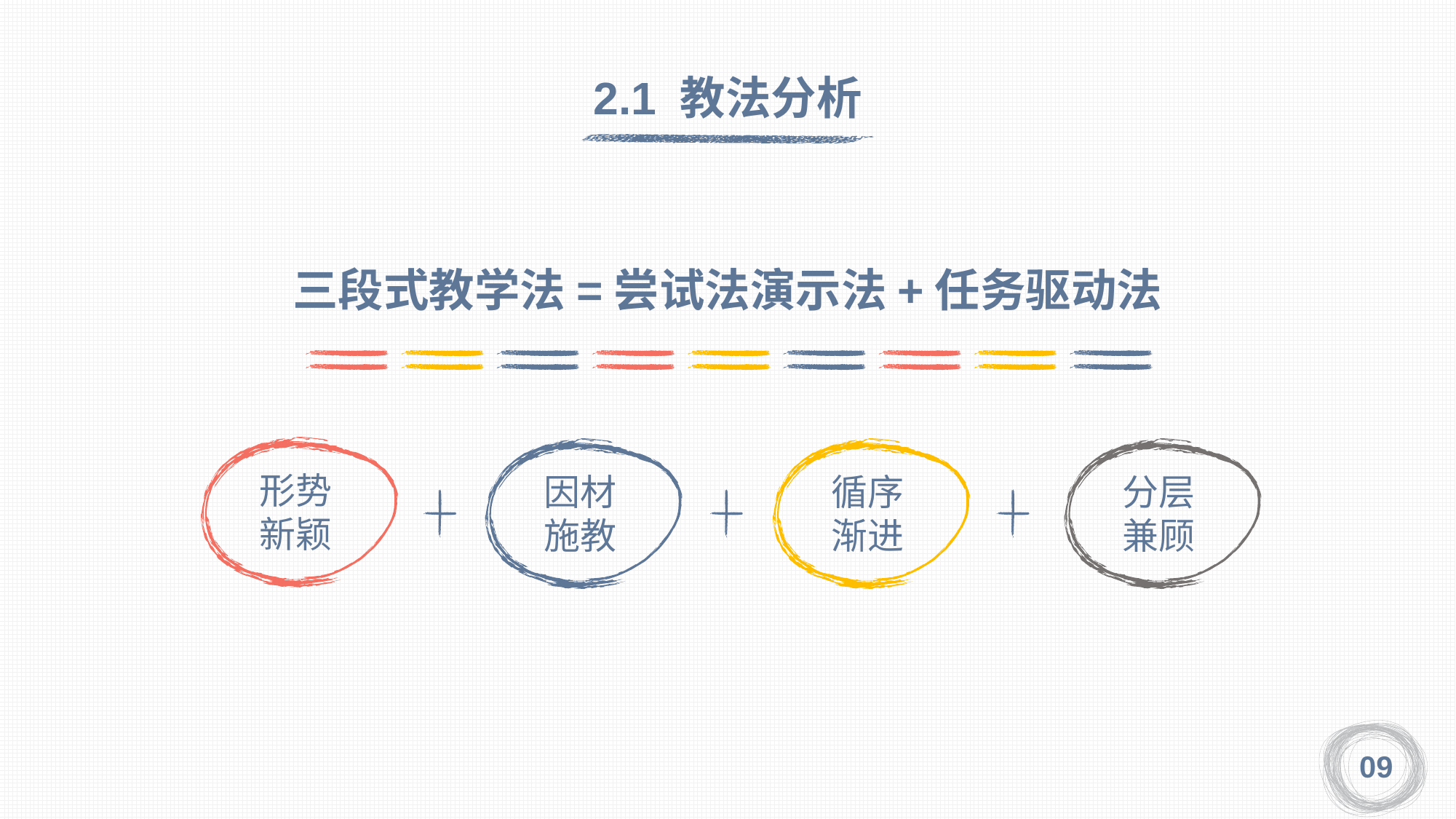

2.1 教法分析

三段式教学法=尝试法演示法+任务驱动法

形势新颖

因材施教

循序渐进

分层兼顾

09